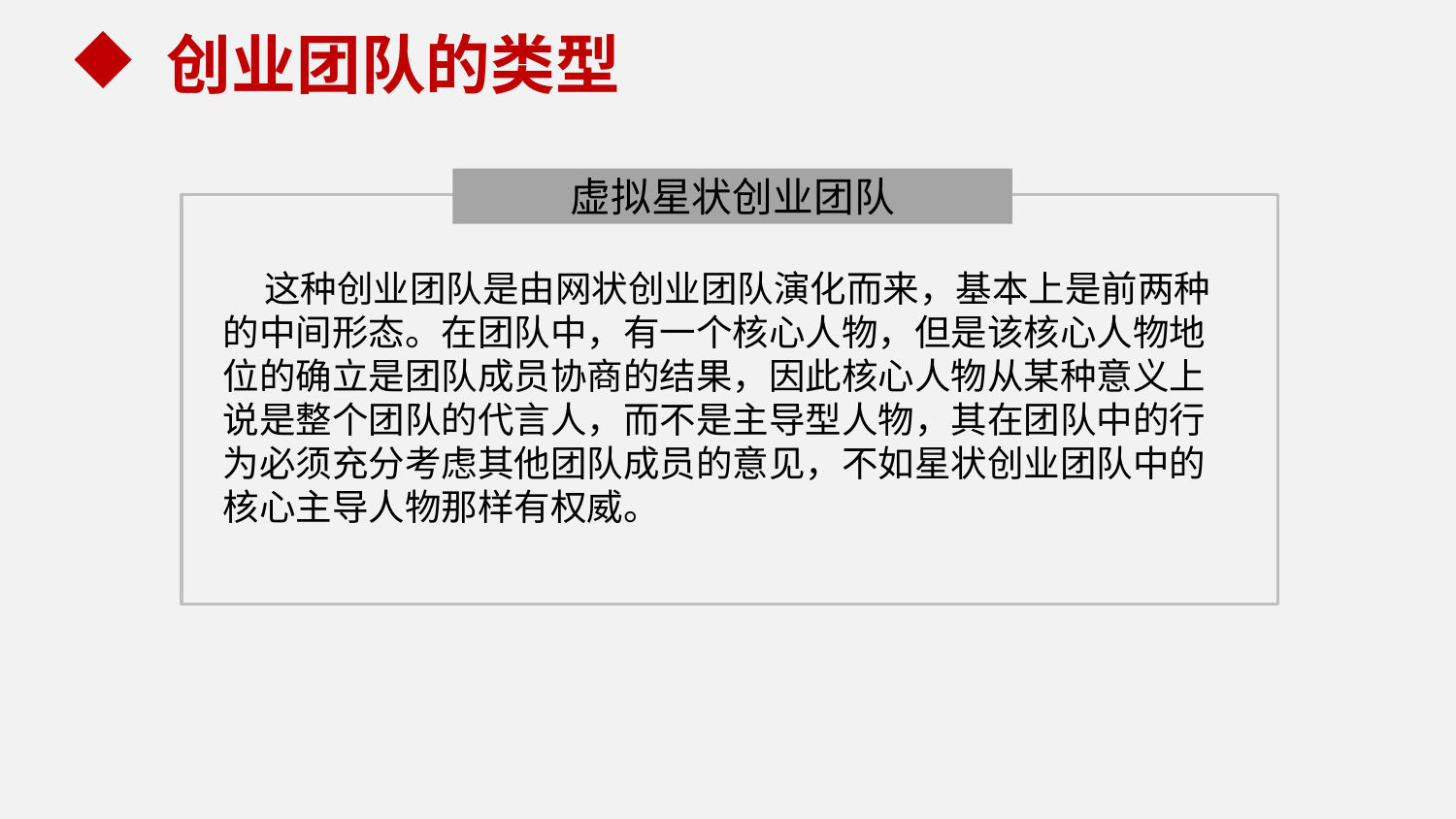

创业团队的类型
虚拟星状创业团队

    这种创业团队是由网状创业团队演化而来，基本上是前两种的中间形态。在团队中，有一个核心人物，但是该核心人物地位的确立是团队成员协商的结果，因此核心人物从某种意义上说是整个团队的代言人，而不是主导型人物，其在团队中的行为必须充分考虑其他团队成员的意见，不如星状创业团队中的核心主导人物那样有权威。